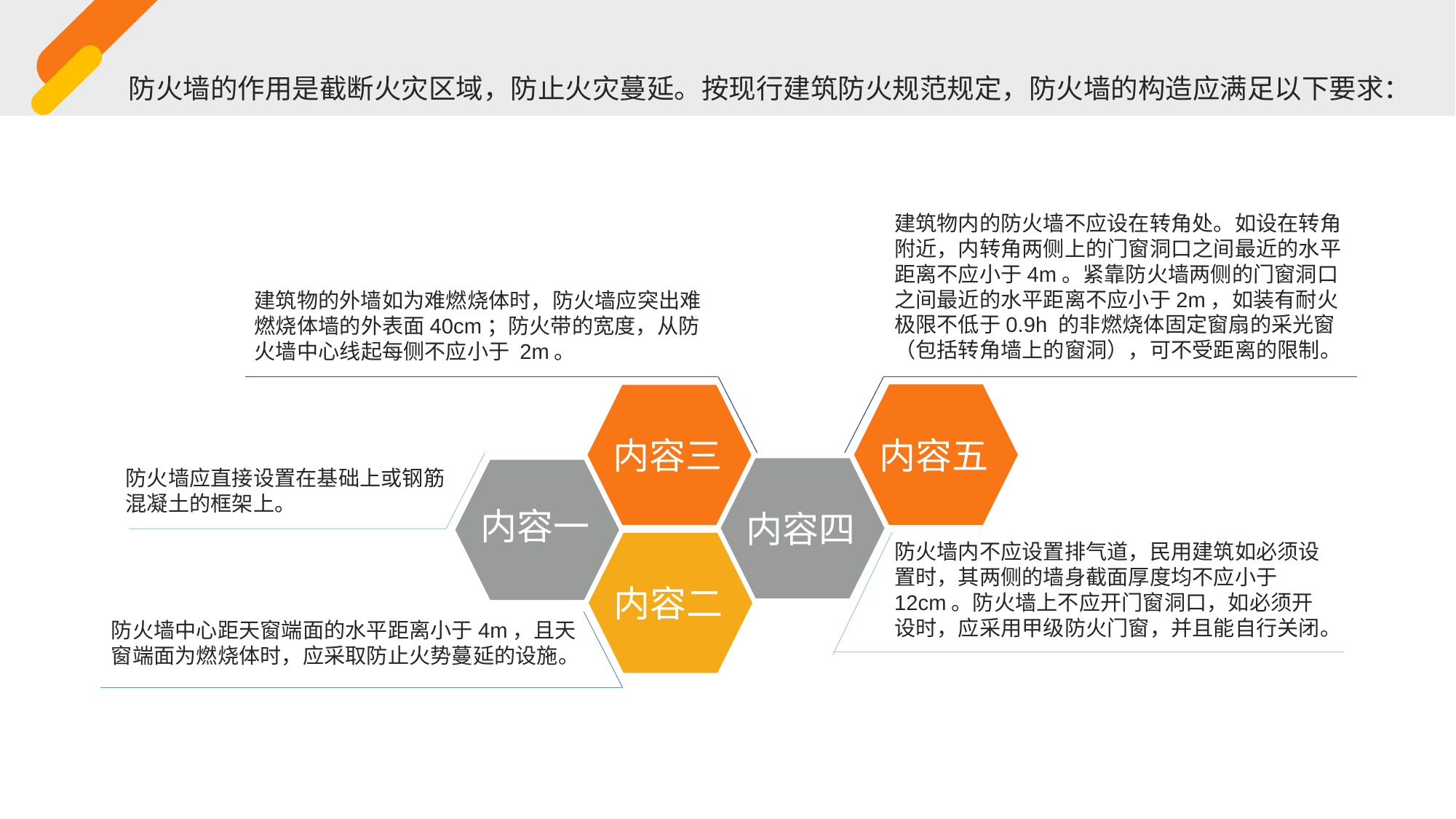

防火墙的作用是截断火灾区域，防止火灾蔓延。按现行建筑防火规范规定，防火墙的构造应满足以下要求：
建筑物内的防火墙不应设在转角处。如设在转角附近，内转角两侧上的门窗洞口之间最近的水平距离不应小于4m。紧靠防火墙两侧的门窗洞口之间最近的水平距离不应小于2m，如装有耐火极限不低于0.9h 的非燃烧体固定窗扇的采光窗（包括转角墙上的窗洞），可不受距离的限制。
建筑物的外墙如为难燃烧体时，防火墙应突出难燃烧体墙的外表面40cm；防火带的宽度，从防火墙中心线起每侧不应小于 2m。

内容五
内容三

防火墙应直接设置在基础上或钢筋混凝土的框架上。

内容一
内容四

防火墙内不应设置排气道，民用建筑如必须设置时，其两侧的墙身截面厚度均不应小于12cm。防火墙上不应开门窗洞口，如必须开设时，应采用甲级防火门窗，并且能自行关闭。
内容二
防火墙中心距天窗端面的水平距离小于4m，且天窗端面为燃烧体时，应采取防止火势蔓延的设施。